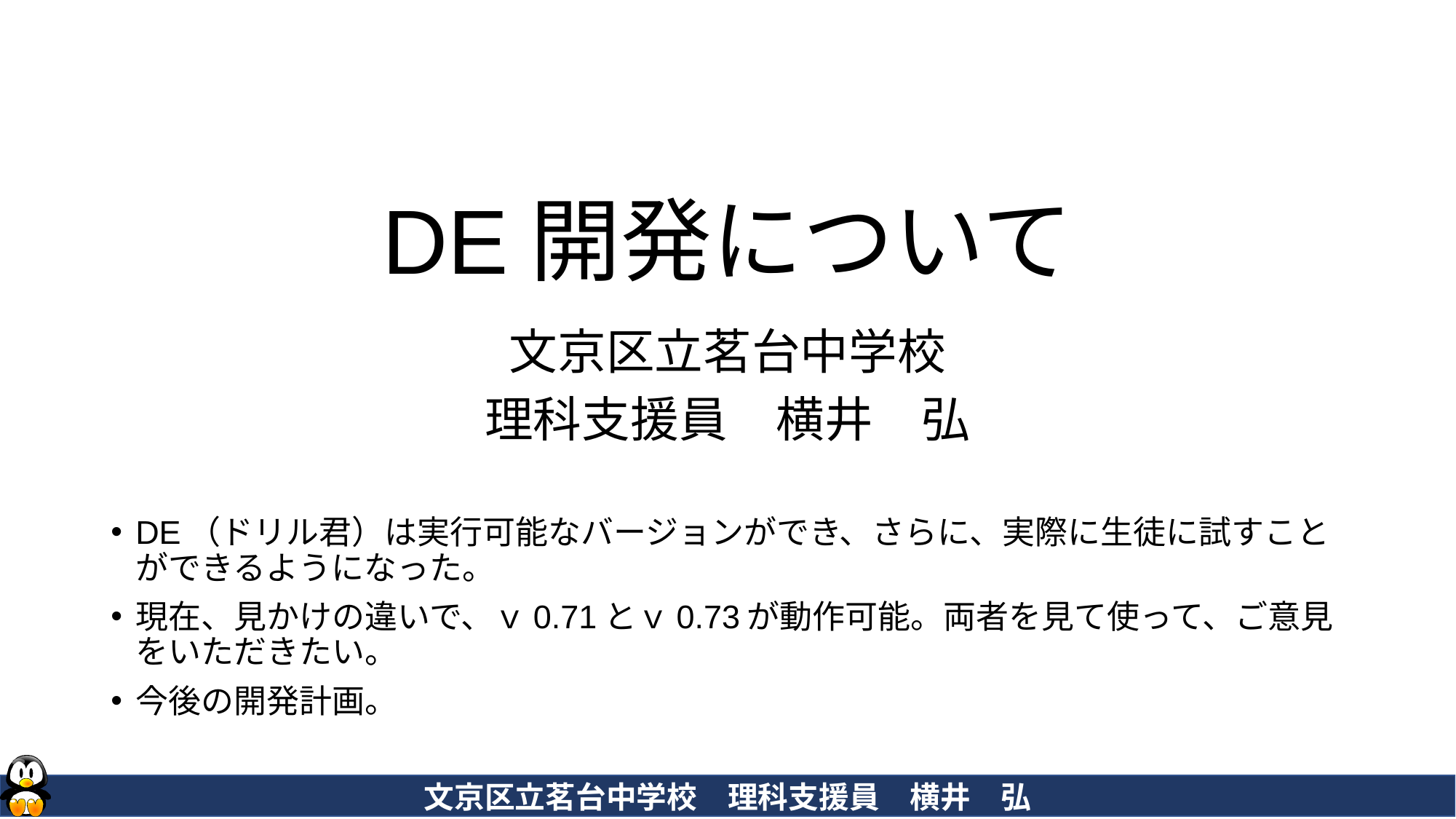

# DE開発について
文京区立茗台中学校
理科支援員　横井　弘
DE（ドリル君）は実行可能なバージョンができ、さらに、実際に生徒に試すことができるようになった。
現在、見かけの違いで、ｖ0.71とｖ0.73が動作可能。両者を見て使って、ご意見をいただきたい。
今後の開発計画。